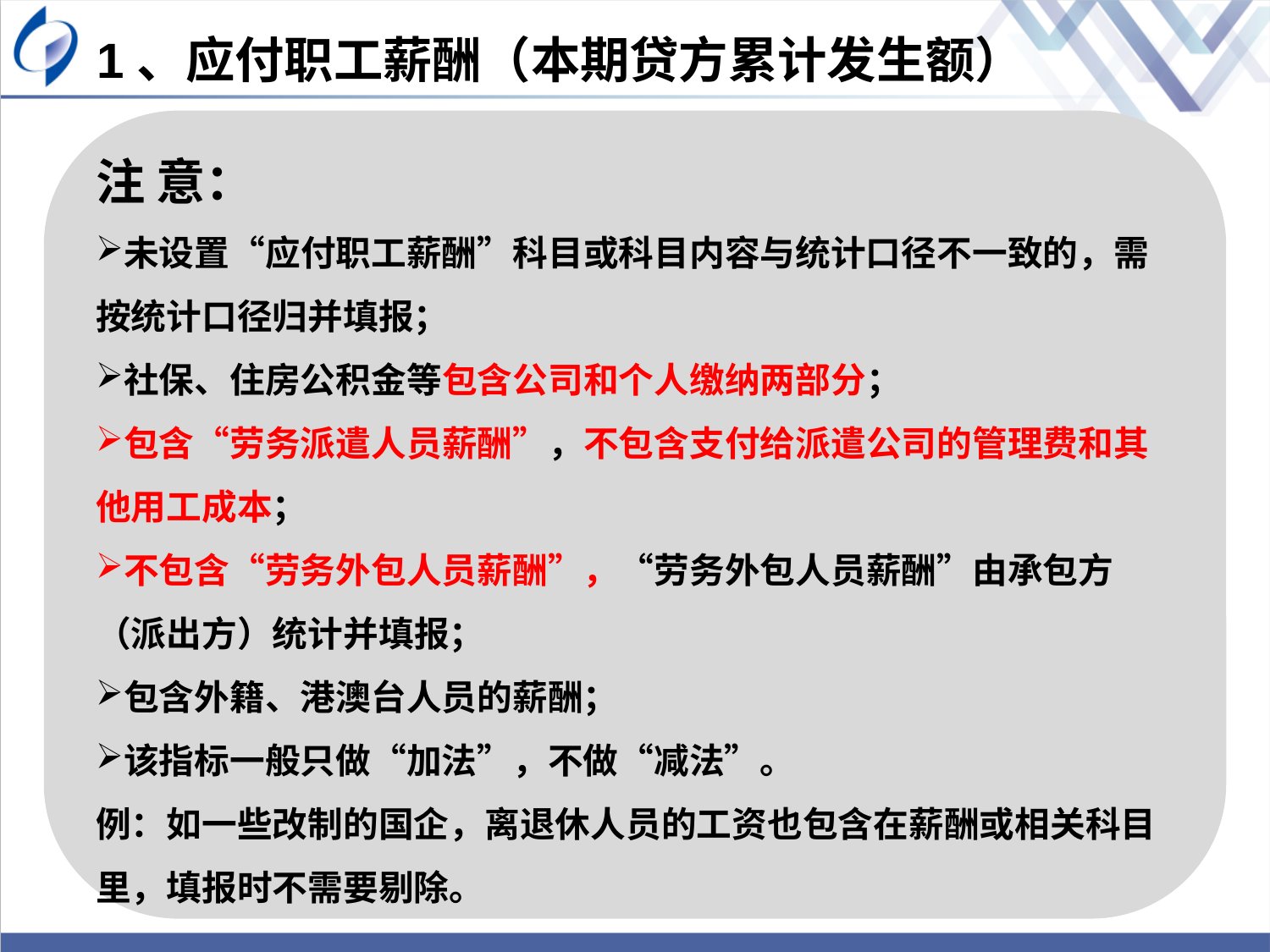

1、应付职工薪酬（本期贷方累计发生额）
注 意：
未设置“应付职工薪酬”科目或科目内容与统计口径不一致的，需按统计口径归并填报；
社保、住房公积金等包含公司和个人缴纳两部分；
包含“劳务派遣人员薪酬”，不包含支付给派遣公司的管理费和其他用工成本；
不包含“劳务外包人员薪酬”，“劳务外包人员薪酬”由承包方（派出方）统计并填报；
包含外籍、港澳台人员的薪酬；
该指标一般只做“加法”，不做“减法”。
例：如一些改制的国企，离退休人员的工资也包含在薪酬或相关科目里，填报时不需要剔除。